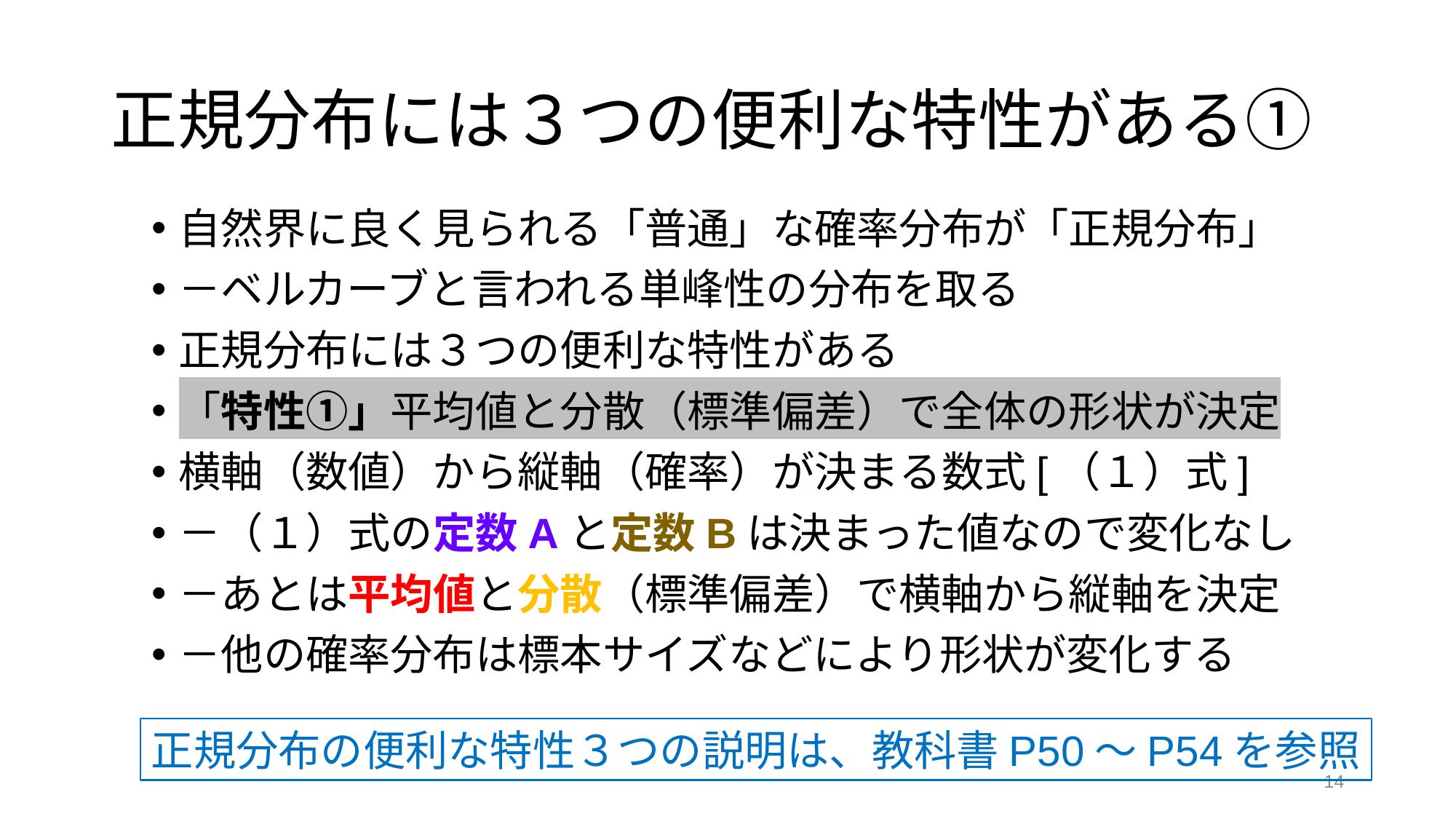

# 正規分布には３つの便利な特性がある①
自然界に良く見られる「普通」な確率分布が「正規分布」
－ベルカーブと言われる単峰性の分布を取る
正規分布には３つの便利な特性がある
「特性①」平均値と分散（標準偏差）で全体の形状が決定
横軸（数値）から縦軸（確率）が決まる数式[（１）式]
－（１）式の定数Aと定数Bは決まった値なので変化なし
－あとは平均値と分散（標準偏差）で横軸から縦軸を決定
－他の確率分布は標本サイズなどにより形状が変化する

正規分布の便利な特性３つの説明は、教科書P50～P54を参照
14